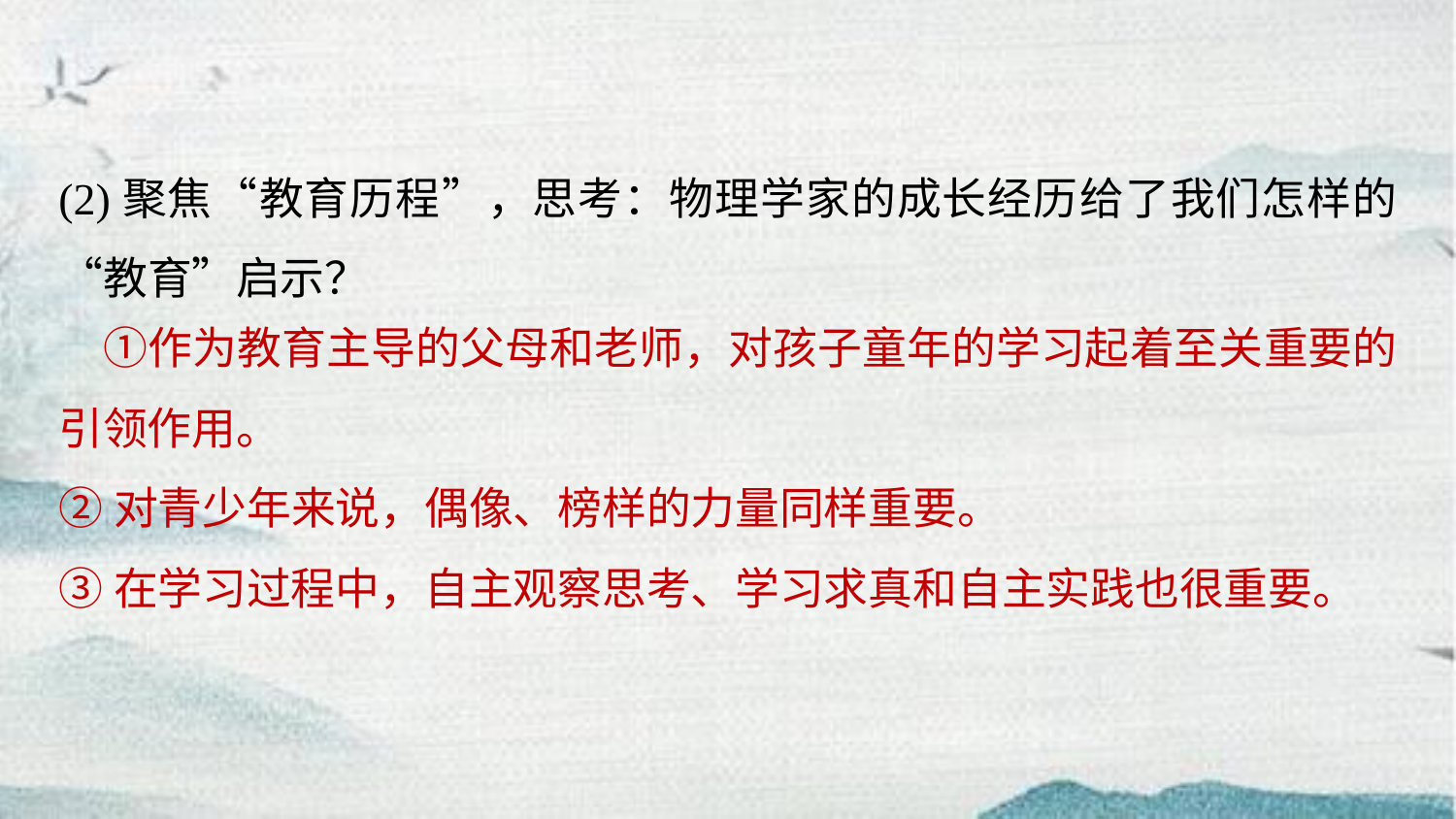

(2)聚焦“教育历程”，思考：物理学家的成长经历给了我们怎样的“教育”启示？
　①作为教育主导的父母和老师，对孩子童年的学习起着至关重要的引领作用。
②对青少年来说，偶像、榜样的力量同样重要。
③在学习过程中，自主观察思考、学习求真和自主实践也很重要。